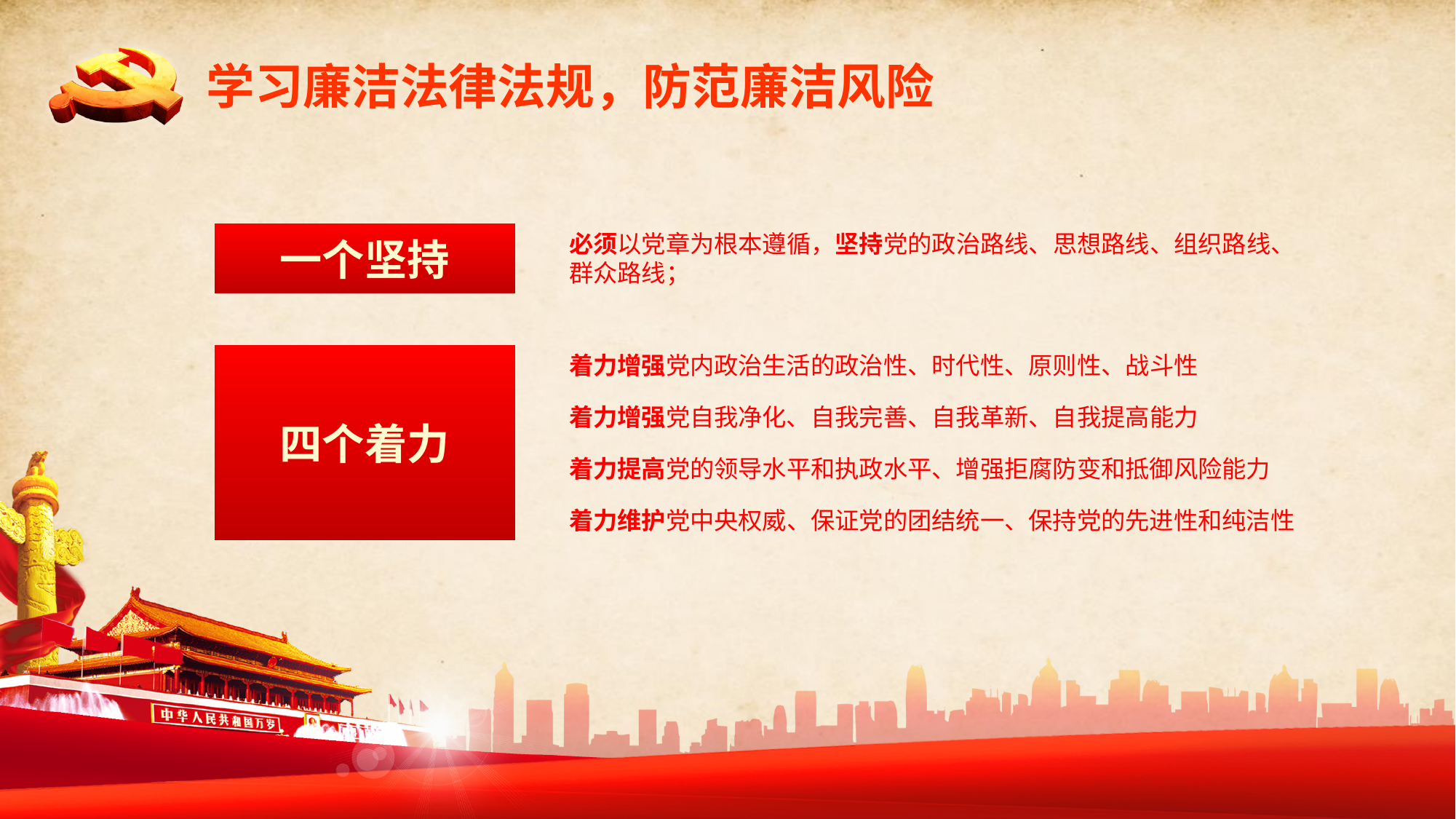

学习廉洁法律法规，防范廉洁风险
必须以党章为根本遵循，坚持党的政治路线、思想路线、组织路线、群众路线；
一个坚持
着力增强党内政治生活的政治性、时代性、原则性、战斗性
四个着力
着力增强党自我净化、自我完善、自我革新、自我提高能力
着力提高党的领导水平和执政水平、增强拒腐防变和抵御风险能力
着力维护党中央权威、保证党的团结统一、保持党的先进性和纯洁性